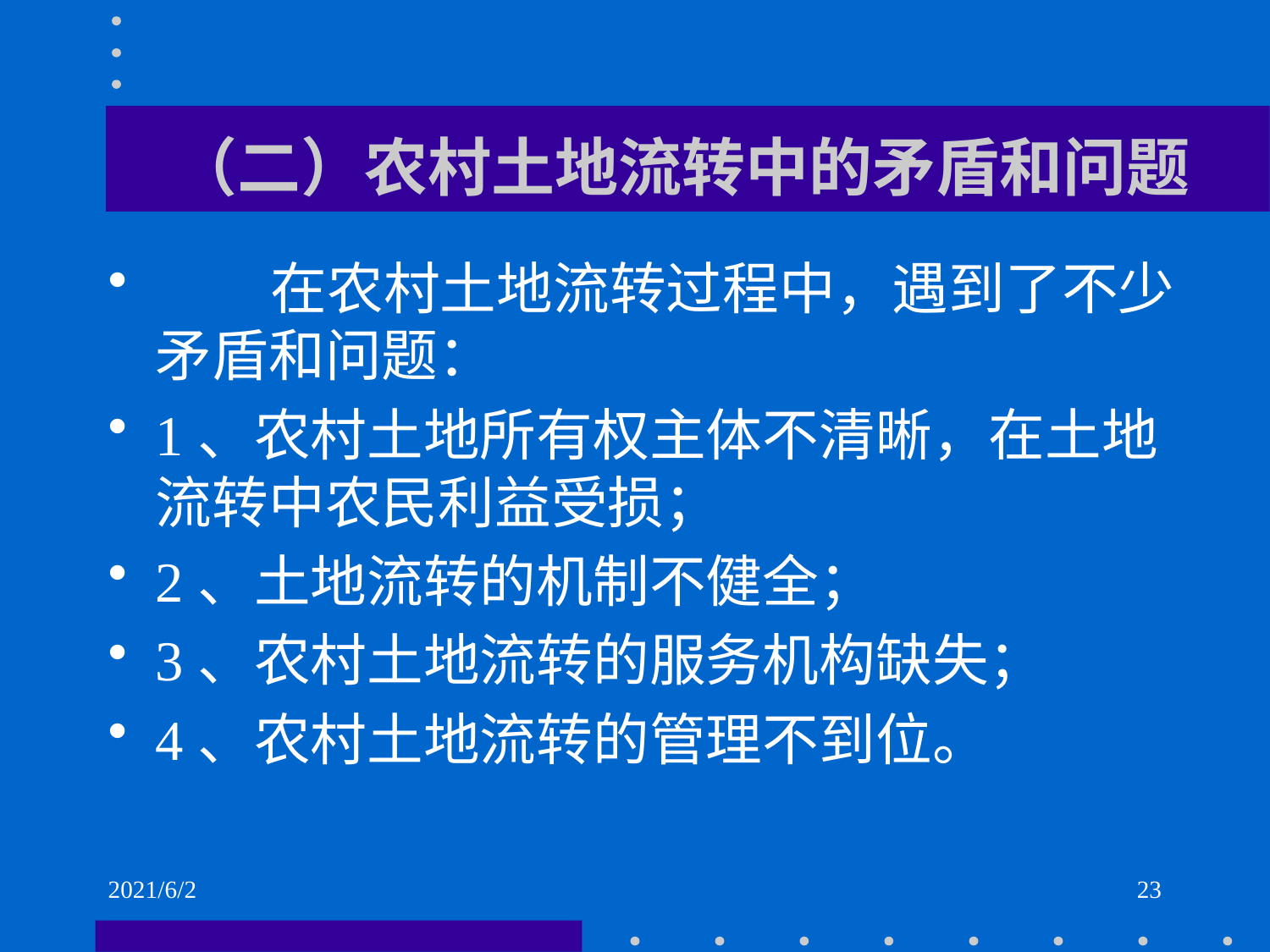

# （二）农村土地流转中的矛盾和问题
        在农村土地流转过程中，遇到了不少矛盾和问题：
1、农村土地所有权主体不清晰，在土地流转中农民利益受损；
2、土地流转的机制不健全；
3、农村土地流转的服务机构缺失；
4、农村土地流转的管理不到位。
2021/6/2
23